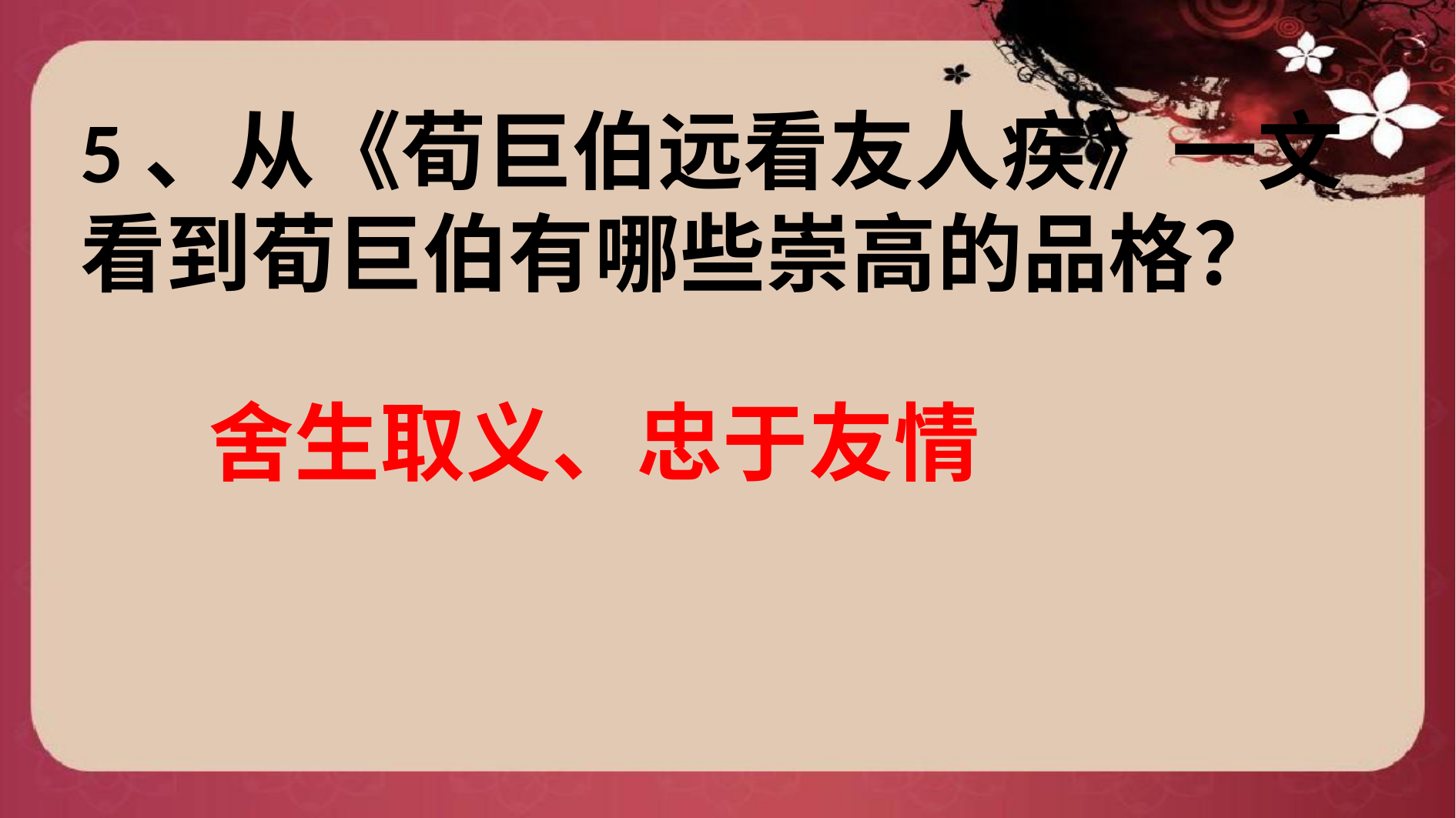

5、从《荀巨伯远看友人疾》一文看到荀巨伯有哪些崇高的品格？
舍生取义、忠于友情